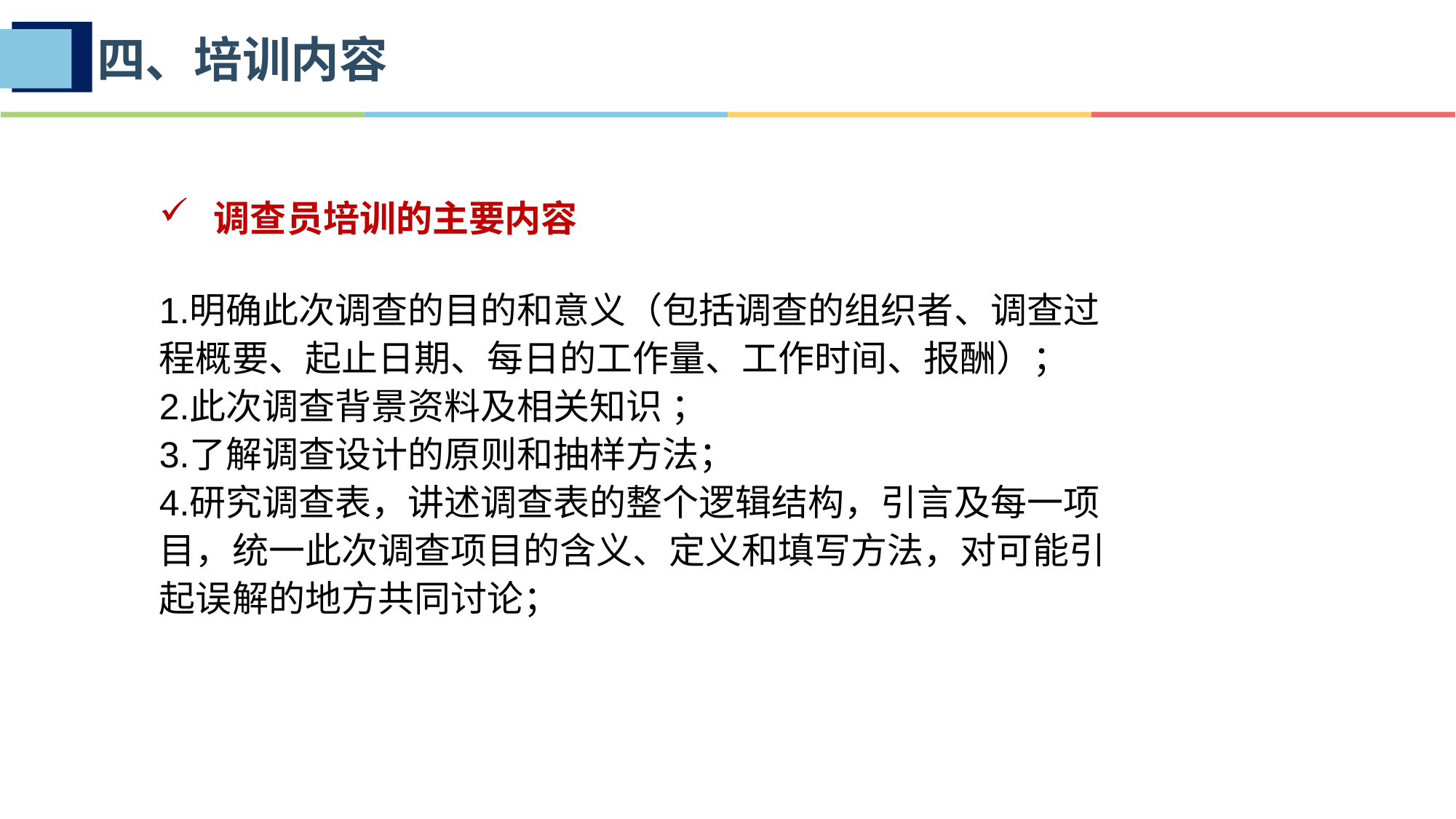

四、培训内容

调查员培训的主要内容

明确此次调查的目的和意义（包括调查的组织者、调查过程概要、起止日期、每日的工作量、工作时间、报酬）；
此次调查背景资料及相关知识 ；
了解调查设计的原则和抽样方法；
研究调查表，讲述调查表的整个逻辑结构，引言及每一项目，统一此次调查项目的含义、定义和填写方法，对可能引起误解的地方共同讨论；